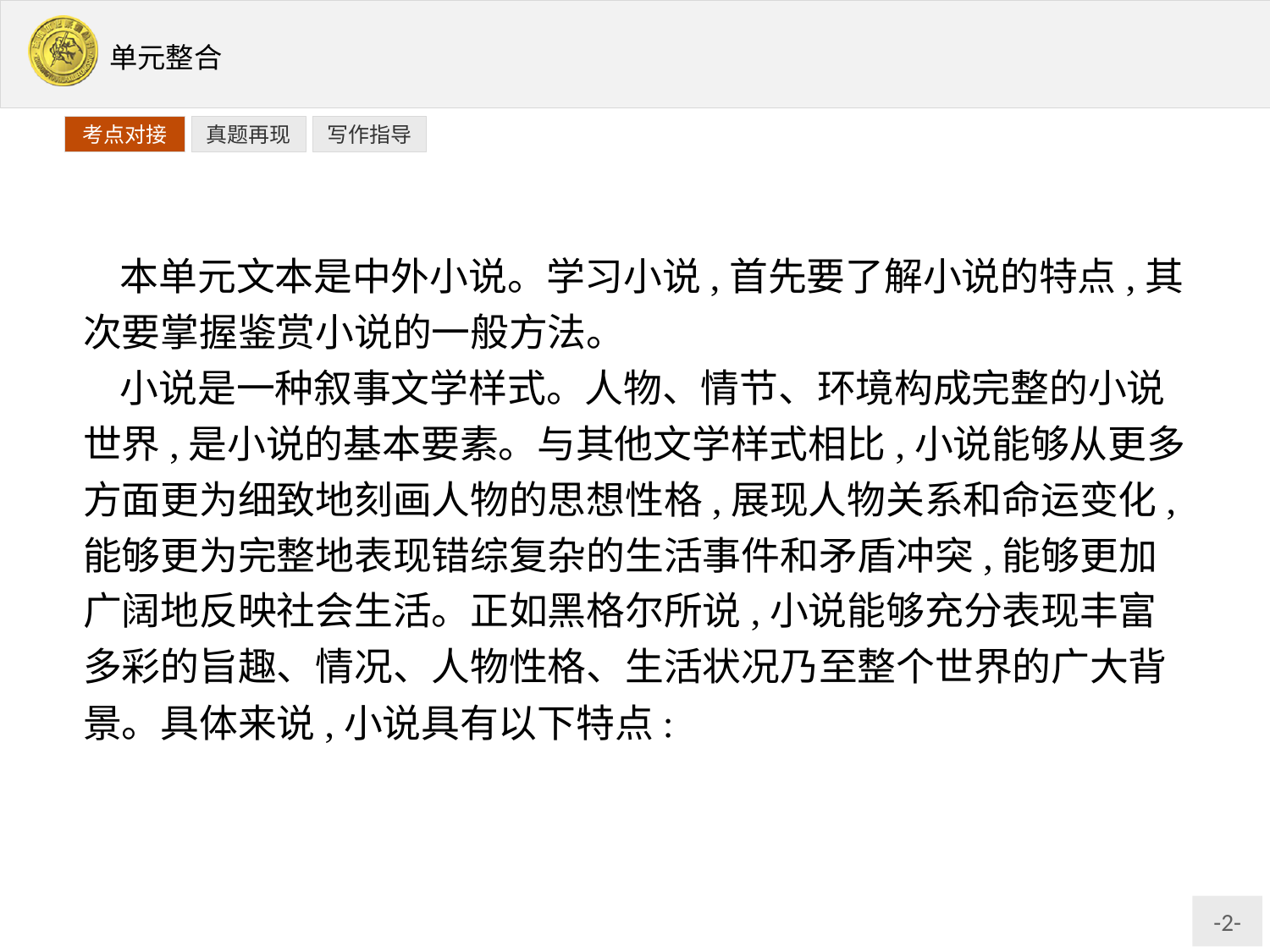

写作指导
考点对接
真题再现
本单元文本是中外小说。学习小说,首先要了解小说的特点,其次要掌握鉴赏小说的一般方法。
小说是一种叙事文学样式。人物、情节、环境构成完整的小说世界,是小说的基本要素。与其他文学样式相比,小说能够从更多方面更为细致地刻画人物的思想性格,展现人物关系和命运变化,能够更为完整地表现错综复杂的生活事件和矛盾冲突,能够更加广阔地反映社会生活。正如黑格尔所说,小说能够充分表现丰富多彩的旨趣、情况、人物性格、生活状况乃至整个世界的广大背景。具体来说,小说具有以下特点: